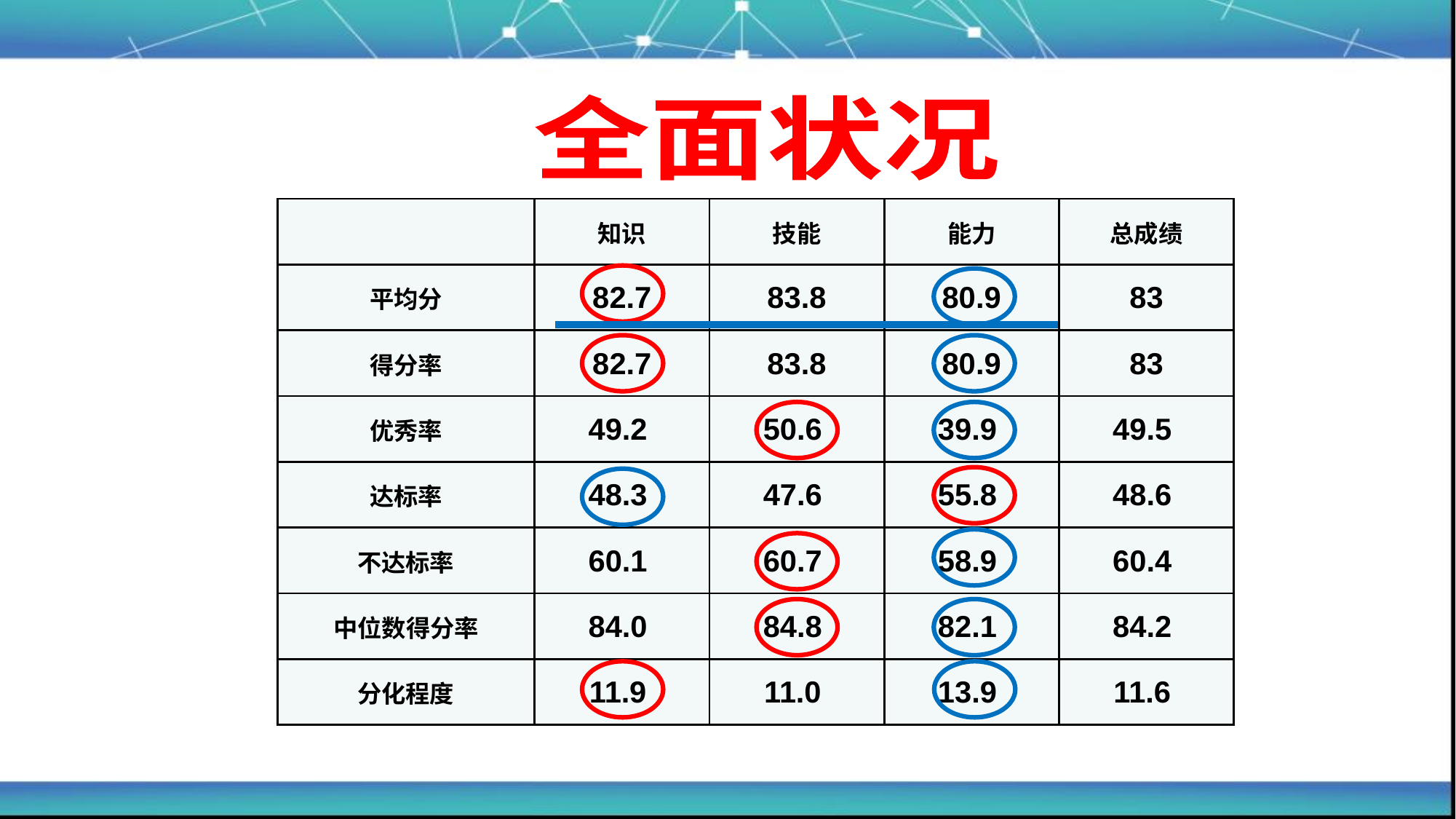

全面状况
|  | 知识 | 技能 | 能力 | 总成绩 |
| --- | --- | --- | --- | --- |
| 平均分 | 82.7 | 83.8 | 80.9 | 83 |
| 得分率 | 82.7 | 83.8 | 80.9 | 83 |
| 优秀率 | 49.2 | 50.6 | 39.9 | 49.5 |
| 达标率 | 48.3 | 47.6 | 55.8 | 48.6 |
| 不达标率 | 60.1 | 60.7 | 58.9 | 60.4 |
| 中位数得分率 | 84.0 | 84.8 | 82.1 | 84.2 |
| 分化程度 | 11.9 | 11.0 | 13.9 | 11.6 |